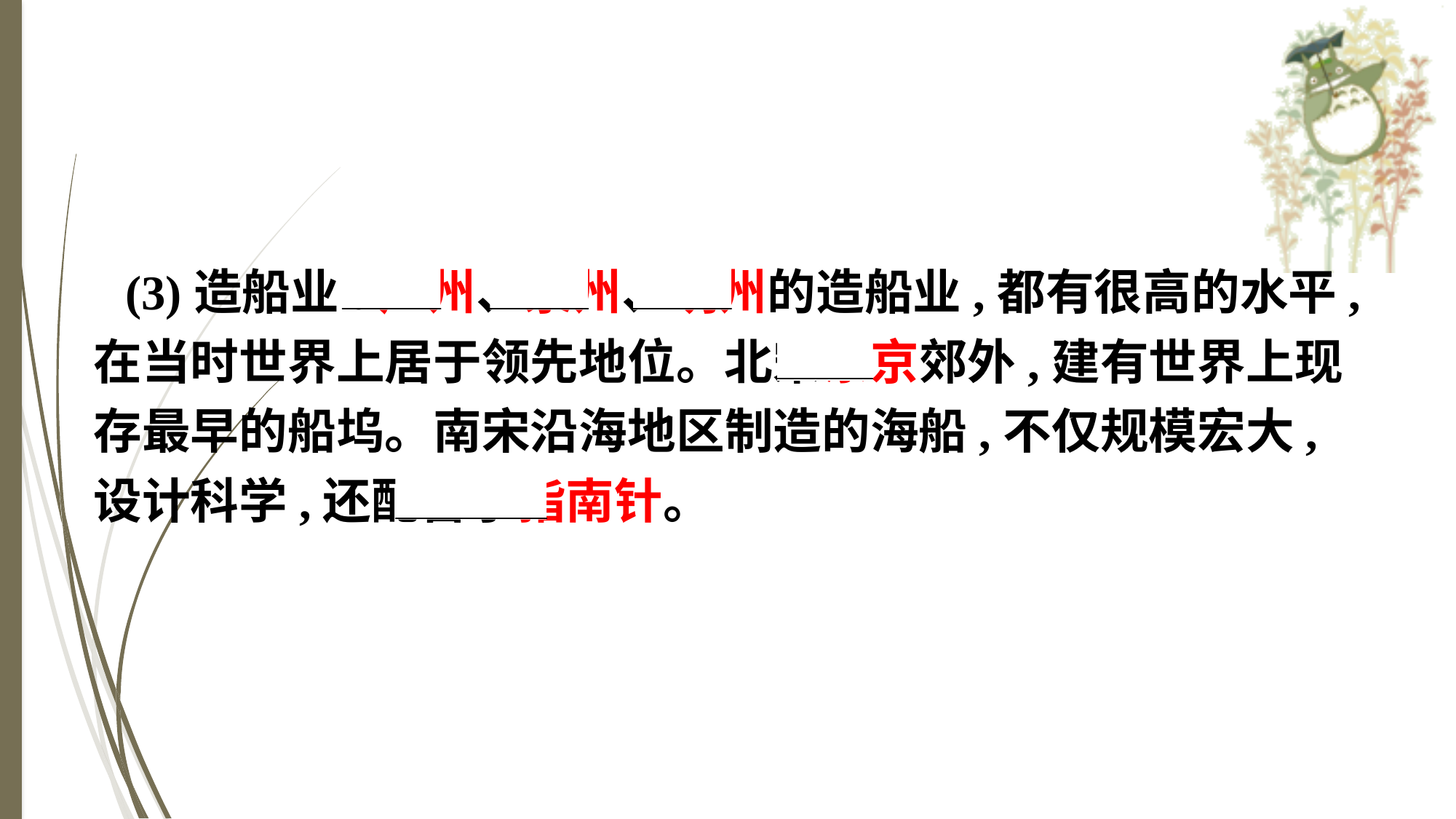

(3)造船业:广州、泉州、明州的造船业,都有很高的水平,在当时世界上居于领先地位。北宋东京郊外,建有世界上现存最早的船坞。南宋沿海地区制造的海船,不仅规模宏大,设计科学,还配备了指南针。